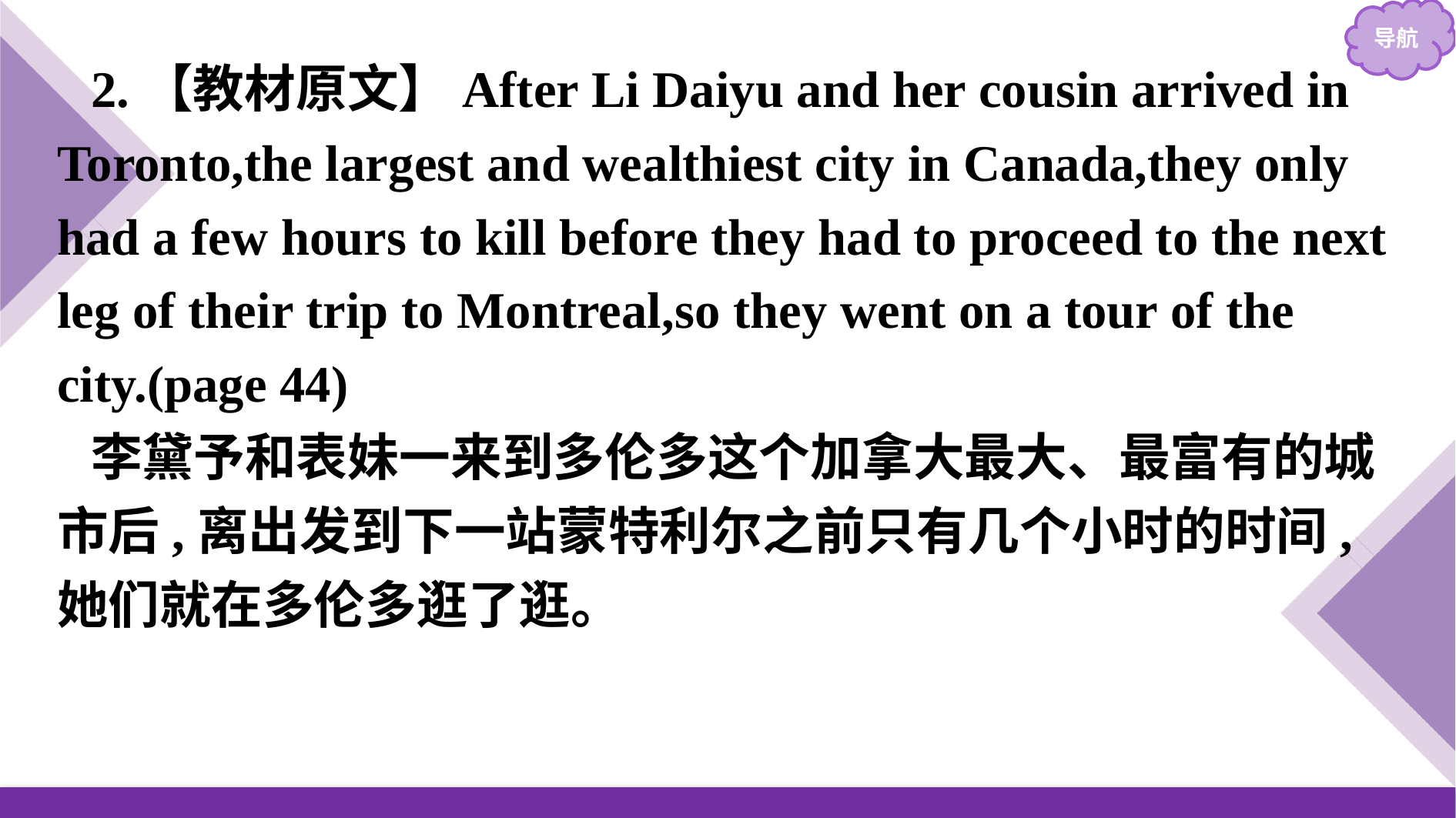

2.【教材原文】After Li Daiyu and her cousin arrived in Toronto,the largest and wealthiest city in Canada,they only had a few hours to kill before they had to proceed to the next leg of their trip to Montreal,so they went on a tour of the city.(page 44)
李黛予和表妹一来到多伦多这个加拿大最大、最富有的城市后,离出发到下一站蒙特利尔之前只有几个小时的时间,她们就在多伦多逛了逛。